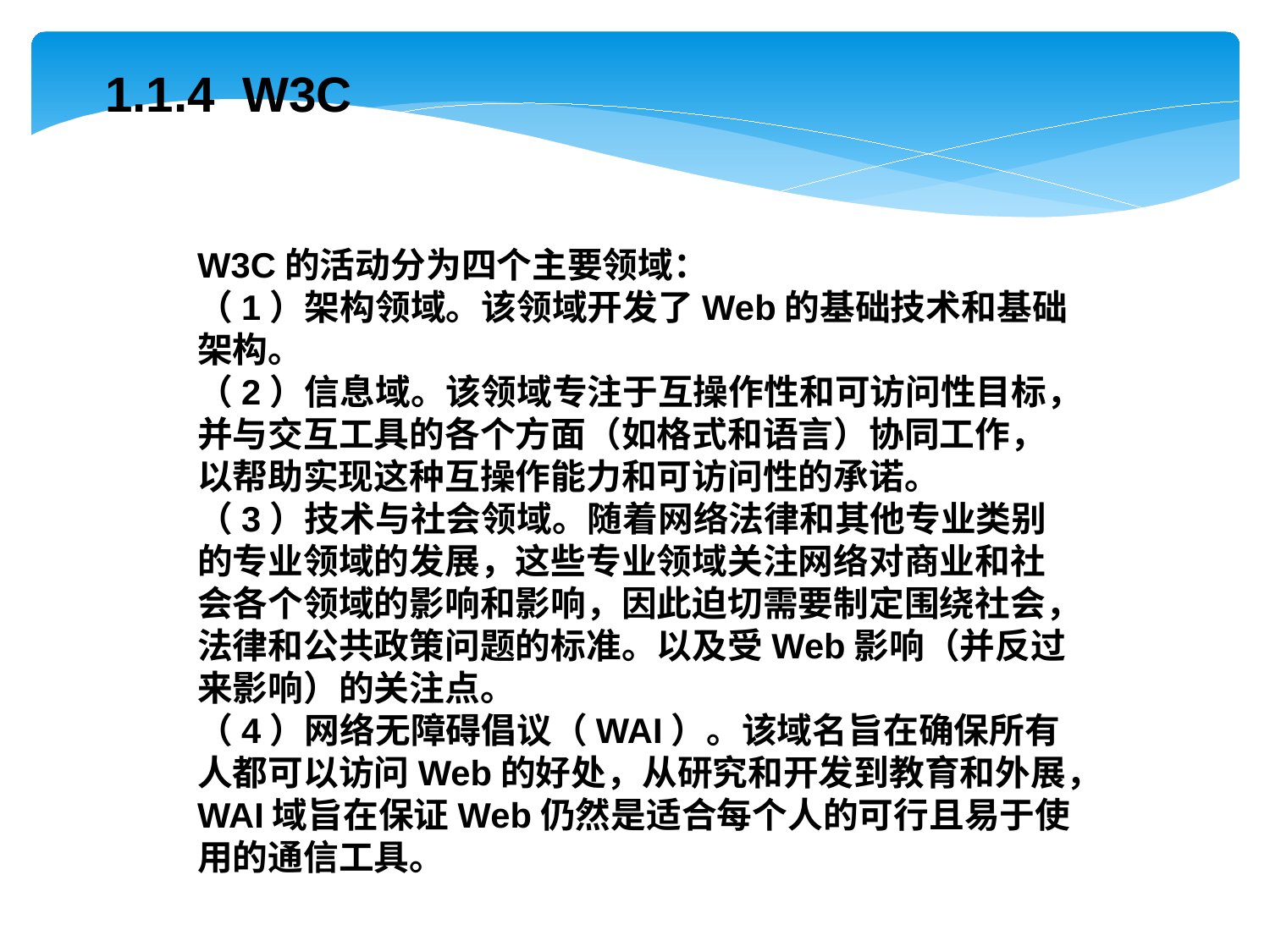

1.1.4  W3C
W3C的活动分为四个主要领域：
（1）架构领域。该领域开发了Web的基础技术和基础架构。
（2）信息域。该领域专注于互操作性和可访问性目标，并与交互工具的各个方面（如格式和语言）协同工作，以帮助实现这种互操作能力和可访问性的承诺。
（3）技术与社会领域。随着网络法律和其他专业类别的专业领域的发展，这些专业领域关注网络对商业和社会各个领域的影响和影响，因此迫切需要制定围绕社会，法律和公共政策问题的标准。以及受Web影响（并反过来影响）的关注点。
（4）网络无障碍倡议（WAI）。该域名旨在确保所有人都可以访问Web的好处，从研究和开发到教育和外展，WAI域旨在保证Web仍然是适合每个人的可行且易于使用的通信工具。